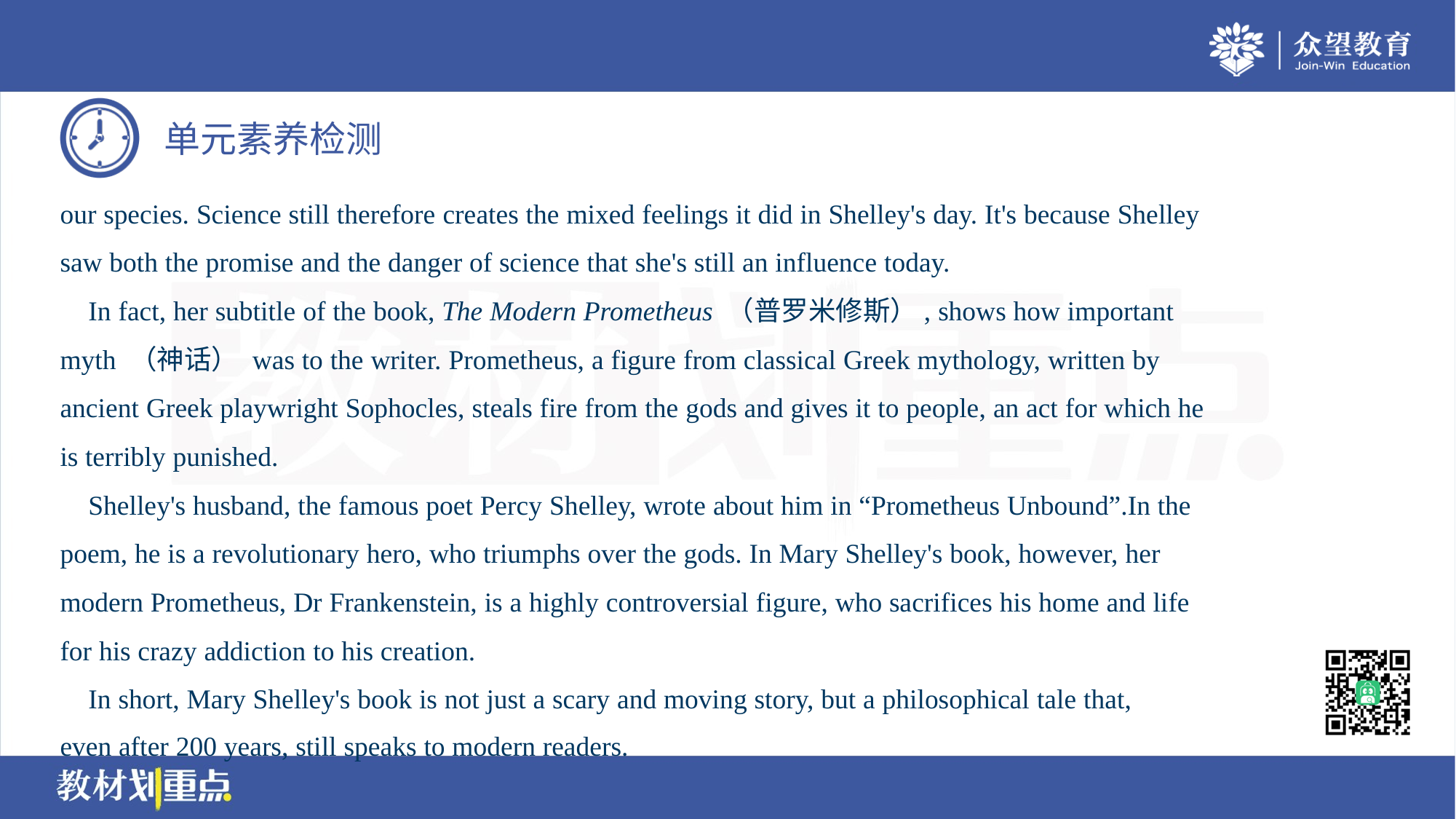

our species. Science still therefore creates the mixed feelings it did in Shelley's day. It's because Shelley
saw both the promise and the danger of science that she's still an influence today.
    In fact, her subtitle of the book, The Modern Prometheus （普罗米修斯）, shows how important
myth （神话） was to the writer. Prometheus, a figure from classical Greek mythology, written by
ancient Greek playwright Sophocles, steals fire from the gods and gives it to people, an act for which he
is terribly punished.
    Shelley's husband, the famous poet Percy Shelley, wrote about him in “Prometheus Unbound”.In the
poem, he is a revolutionary hero, who triumphs over the gods. In Mary Shelley's book, however, her
modern Prometheus, Dr Frankenstein, is a highly controversial figure, who sacrifices his home and life
for his crazy addiction to his creation.
    In short, Mary Shelley's book is not just a scary and moving story, but a philosophical tale that,
even after 200 years, still speaks to modern readers.